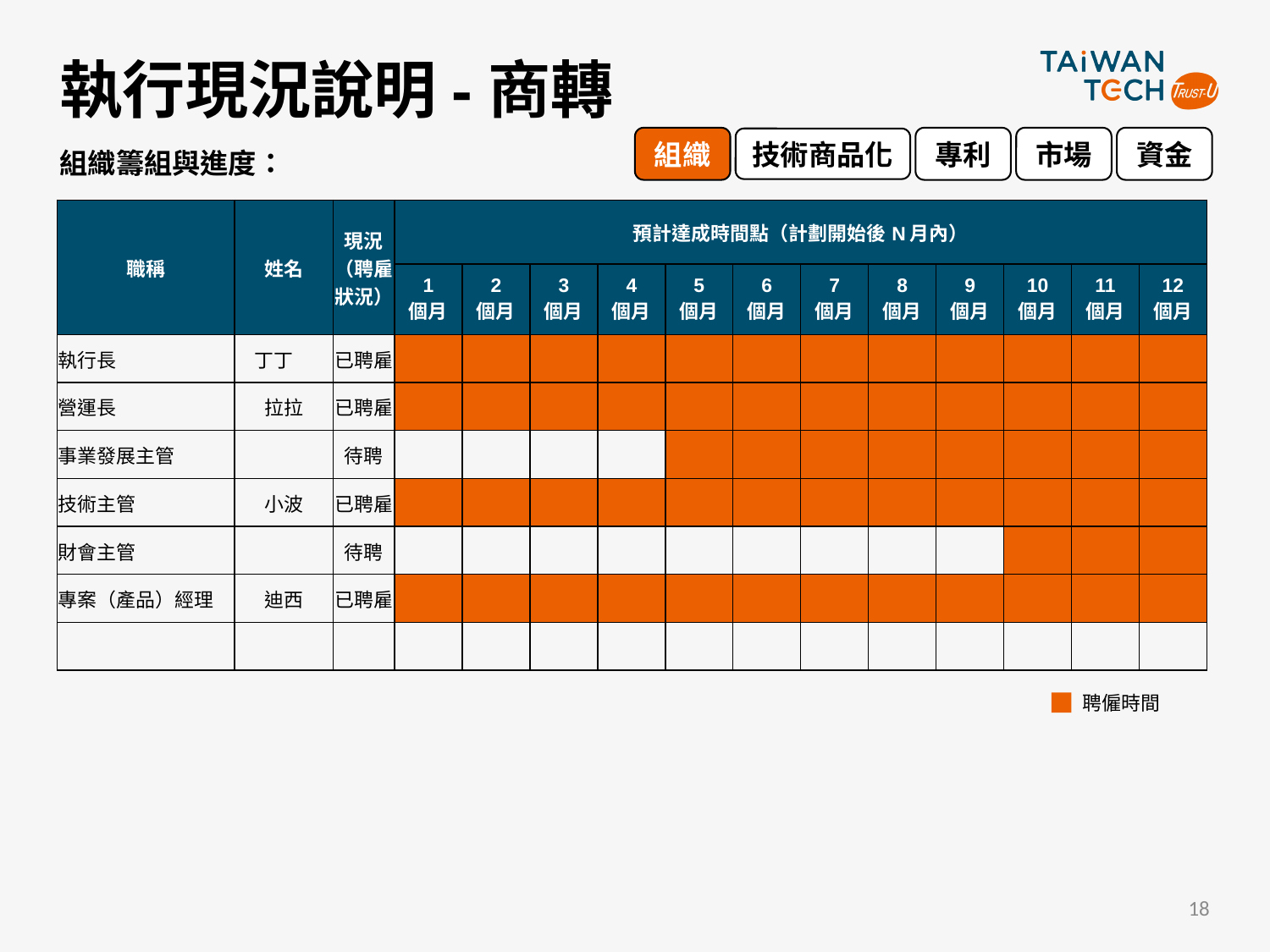

# 執行現況說明-商轉
組織
專利
市場
資金
技術商品化
組織籌組與進度：
| 職稱 | 姓名 | 現況 （聘雇狀況） | 預計達成時間點（計劃開始後N月內） |  |  |  |  |  |  |  |  |  |  |  |
| --- | --- | --- | --- | --- | --- | --- | --- | --- | --- | --- | --- | --- | --- | --- |
|  |  |  | 1 個月 | 2 個月 | 3 個月 | 4 個月 | 5 個月 | 6 個月 | 7 個月 | 8 個月 | 9 個月 | 10 個月 | 11 個月 | 12 個月 |
| 執行長 | 丁丁 | 已聘雇 |  |  |  |  |  |  |  |  |  |  |  |  |
| 營運長 | 拉拉 | 已聘雇 |  |  |  |  |  |  |  |  |  |  |  |  |
| 事業發展主管 |  | 待聘 |  |  |  |  |  |  |  |  |  |  |  |  |
| 技術主管 | 小波 | 已聘雇 |  |  |  |  |  |  |  |  |  |  |  |  |
| 財會主管 |  | 待聘 |  |  |  |  |  |  |  |  |  |  |  |  |
| 專案（產品）經理 | 迪西 | 已聘雇 |  |  |  |  |  |  |  |  |  |  |  |  |
|  |  |  |  |  |  |  |  |  |  |  |  |  |  |  |
聘僱時間

18